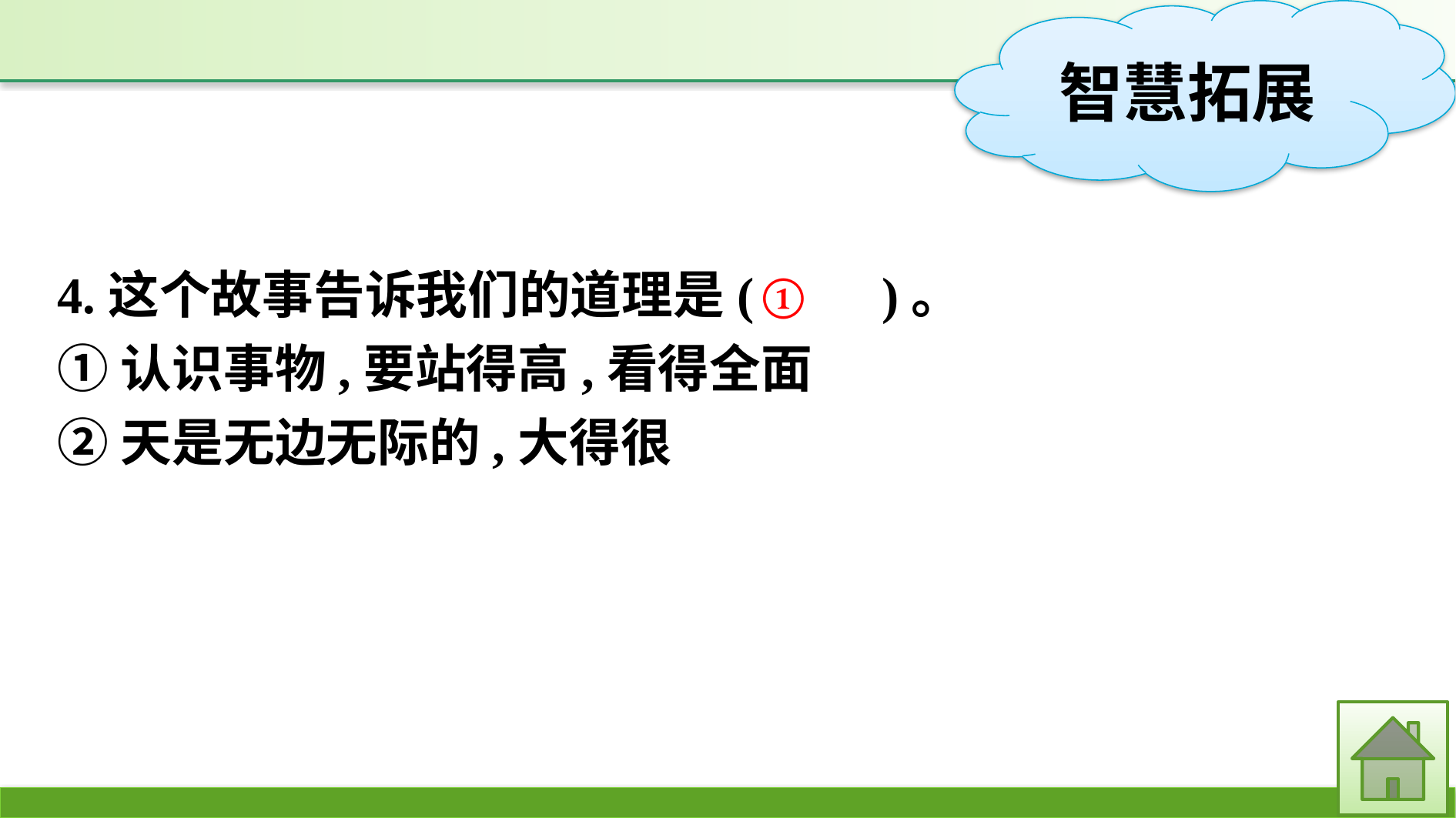

4.这个故事告诉我们的道理是(　　)。
①认识事物,要站得高,看得全面
②天是无边无际的,大得很
①